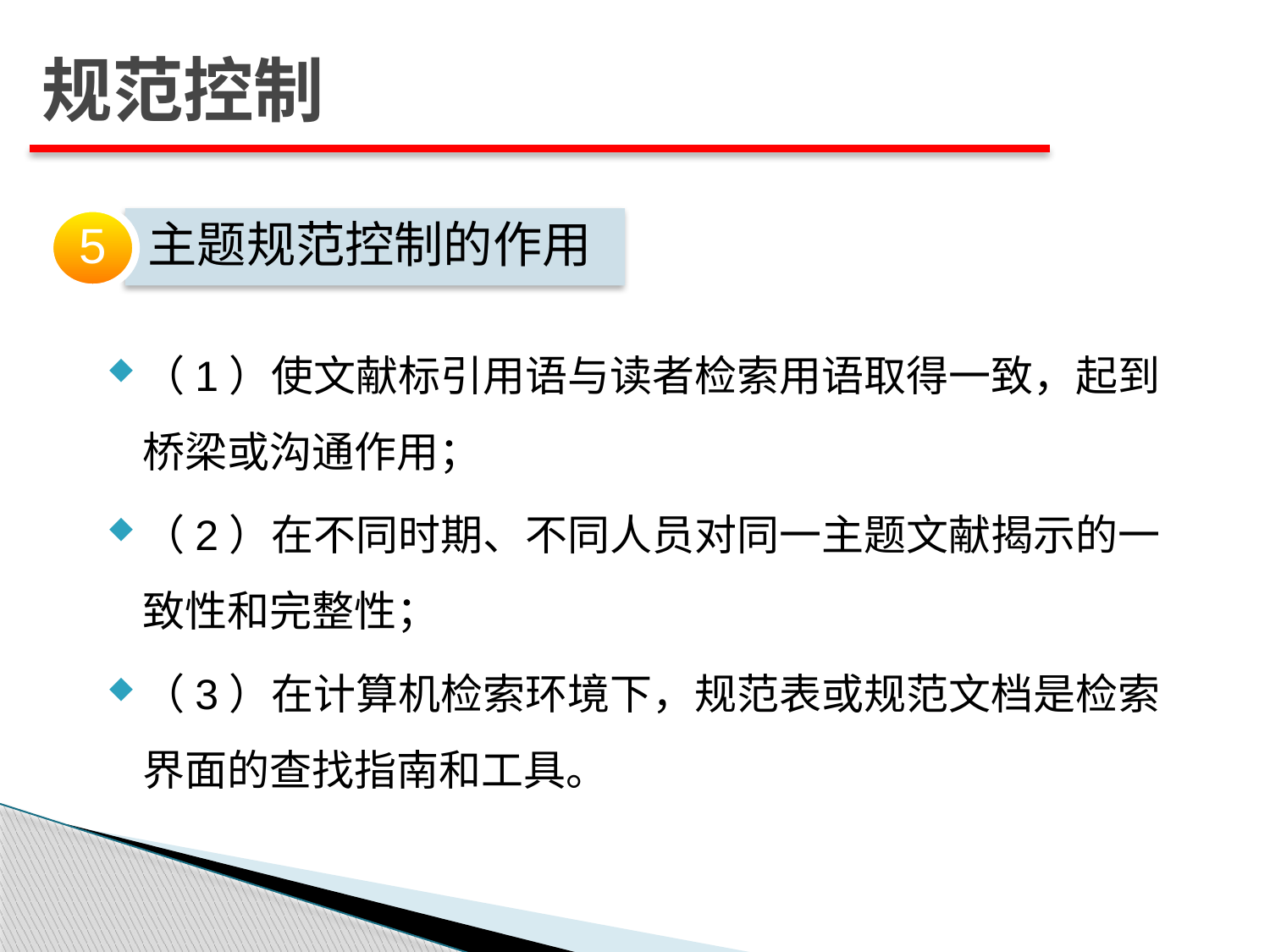

规范控制
5
主题规范控制的作用
（1）使文献标引用语与读者检索用语取得一致，起到桥梁或沟通作用；
（2）在不同时期、不同人员对同一主题文献揭示的一致性和完整性；
（3）在计算机检索环境下，规范表或规范文档是检索界面的查找指南和工具。